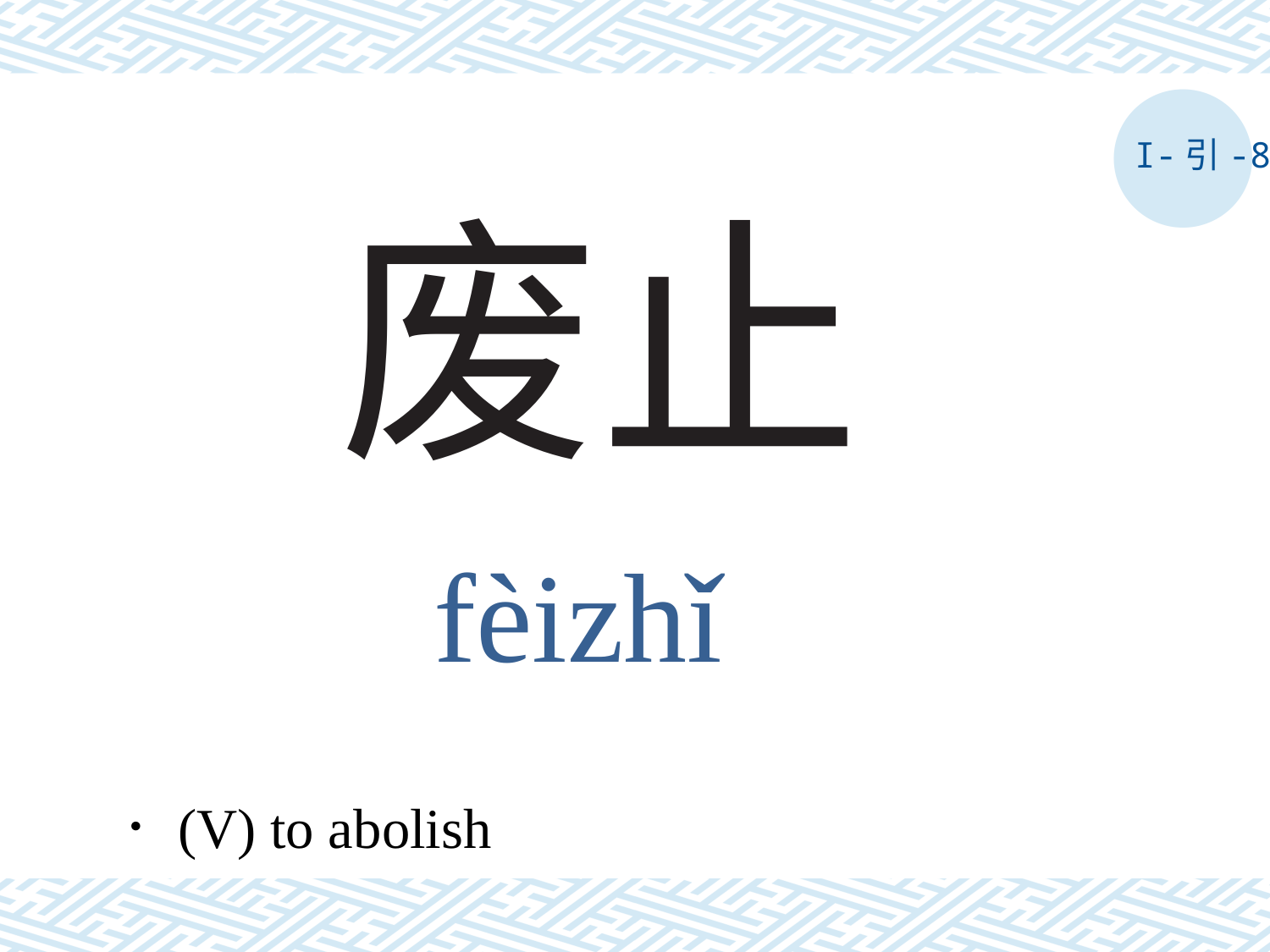

I-引-8

# 废止
fèizhǐ
．(V) to abolish